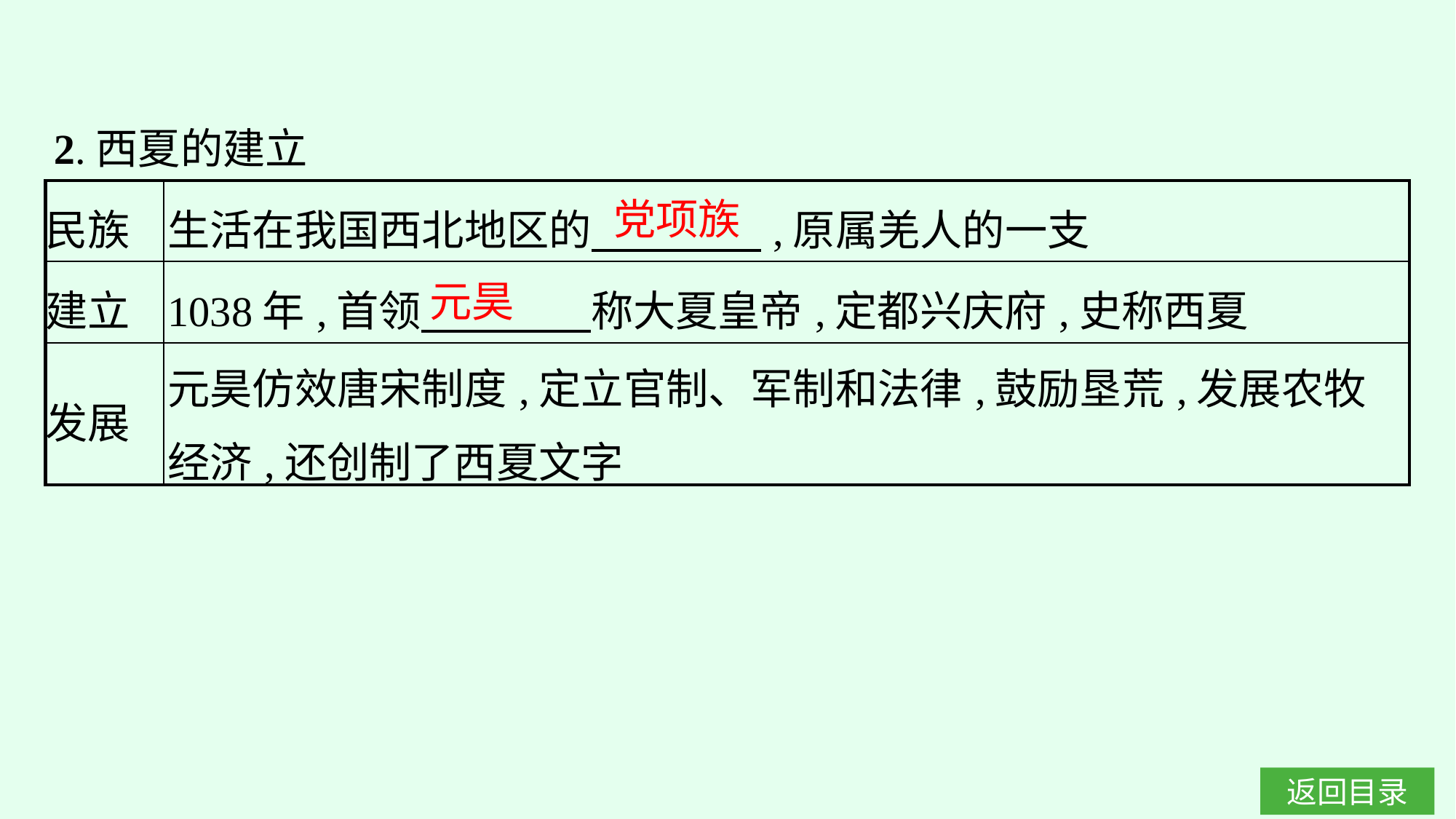

2.西夏的建立
| 民族 | 生活在我国西北地区的　　　　,原属羌人的一支 |
| --- | --- |
| 建立 | 1038年,首领　　　　称大夏皇帝,定都兴庆府,史称西夏 |
| 发展 | 元昊仿效唐宋制度,定立官制、军制和法律,鼓励垦荒,发展农牧经济,还创制了西夏文字 |
党项族
元昊